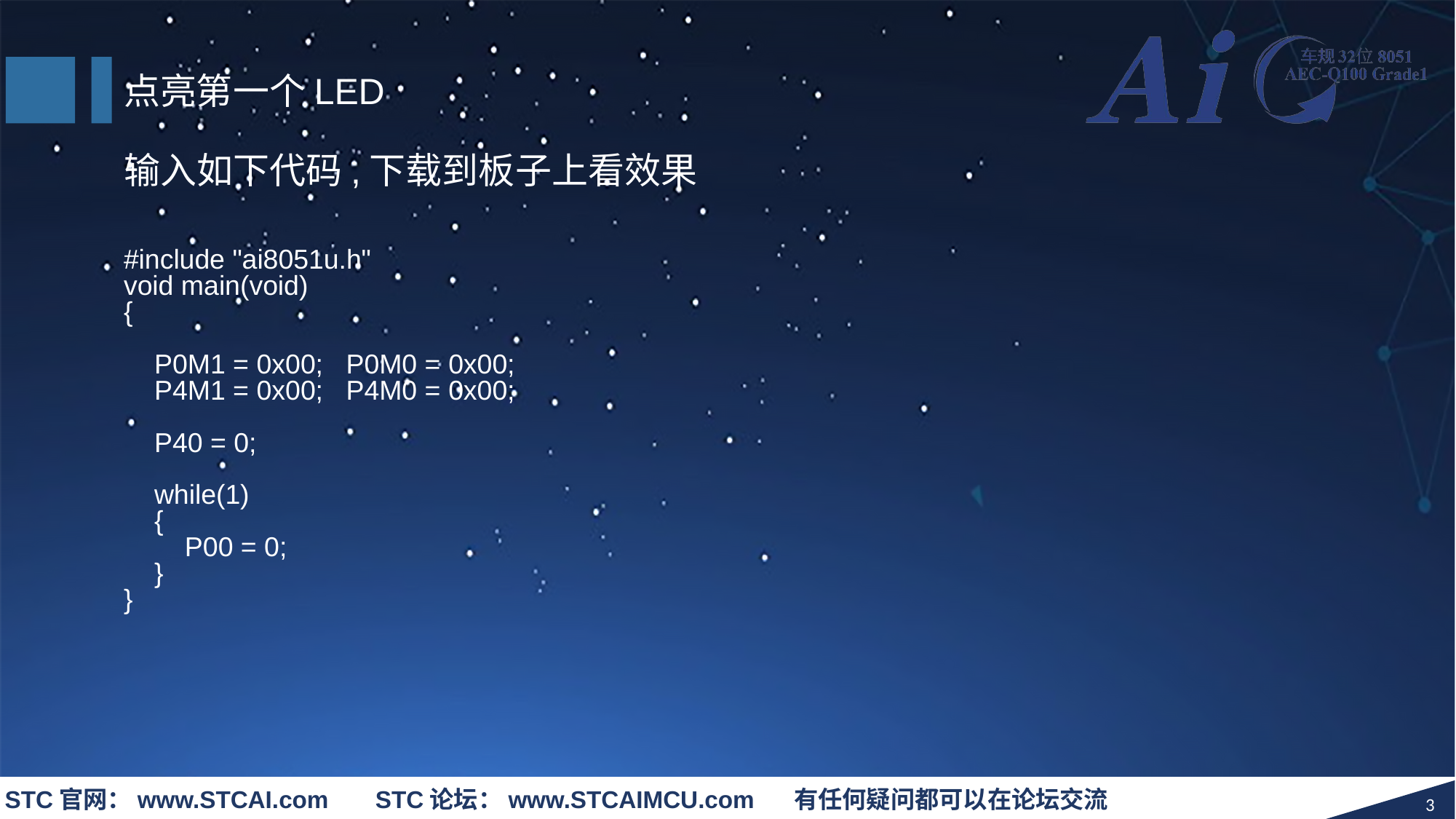

点亮第一个LED
输入如下代码,下载到板子上看效果

#include "ai8051u.h"
void main(void)
{

    P0M1 = 0x00;   P0M0 = 0x00;
    P4M1 = 0x00;   P4M0 = 0x00;

    P40 = 0;

    while(1)
    {
        P00 = 0;
    }
}